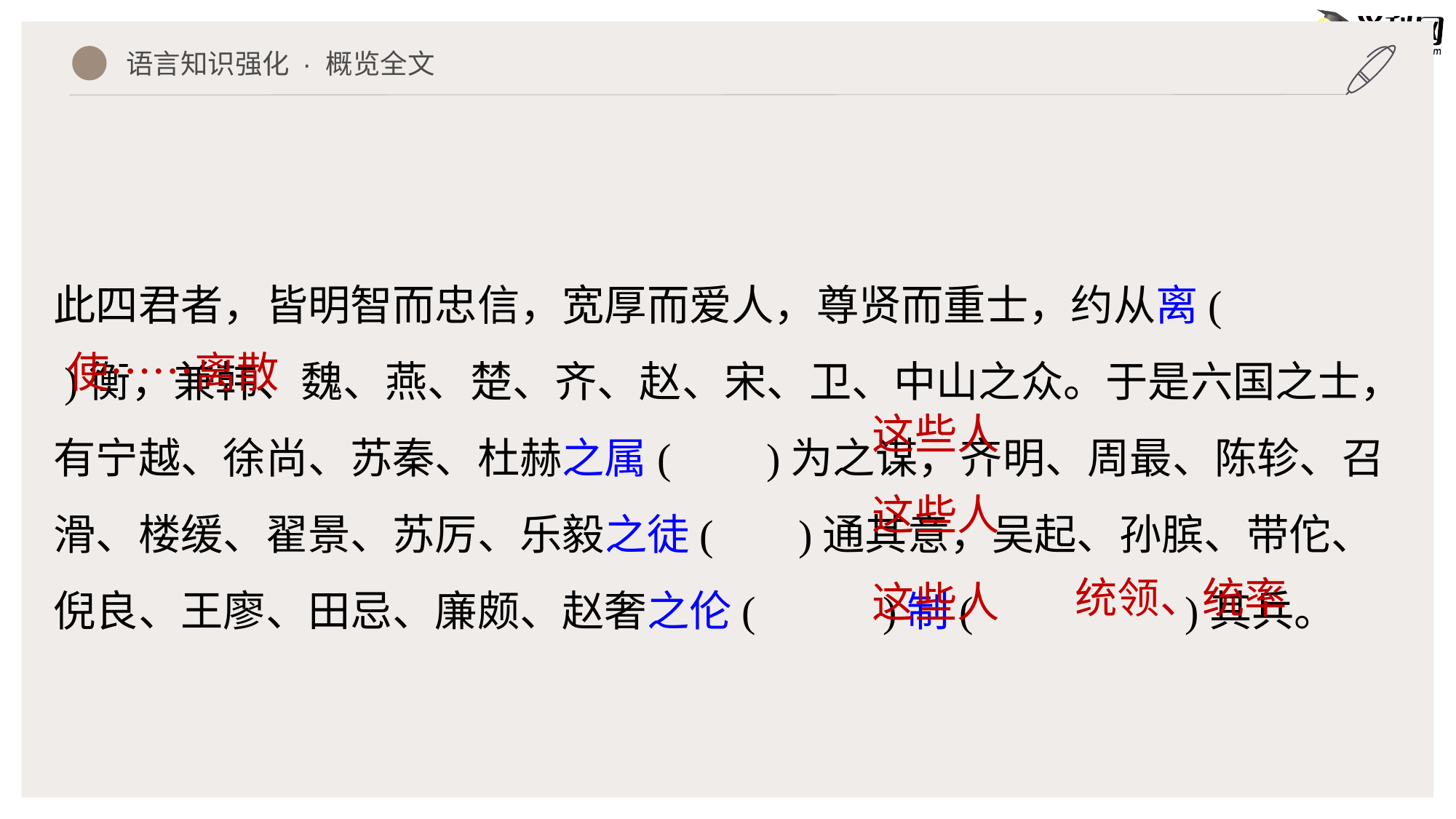

语言知识强化 · 概览全文

此四君者，皆明智而忠信，宽厚而爱人，尊贤而重士，约从离(                  )衡，兼韩、魏、燕、楚、齐、赵、宋、卫、中山之众。于是六国之士，有宁越、徐尚、苏秦、杜赫之属(         )为之谋，齐明、周最、陈轸、召滑、楼缓、翟景、苏厉、乐毅之徒(        )通其意，吴起、孙膑、带佗、倪良、王廖、田忌、廉颇、赵奢之伦(            )制(                    )其兵。
使……离散
这些人
这些人
统领、统率
这些人